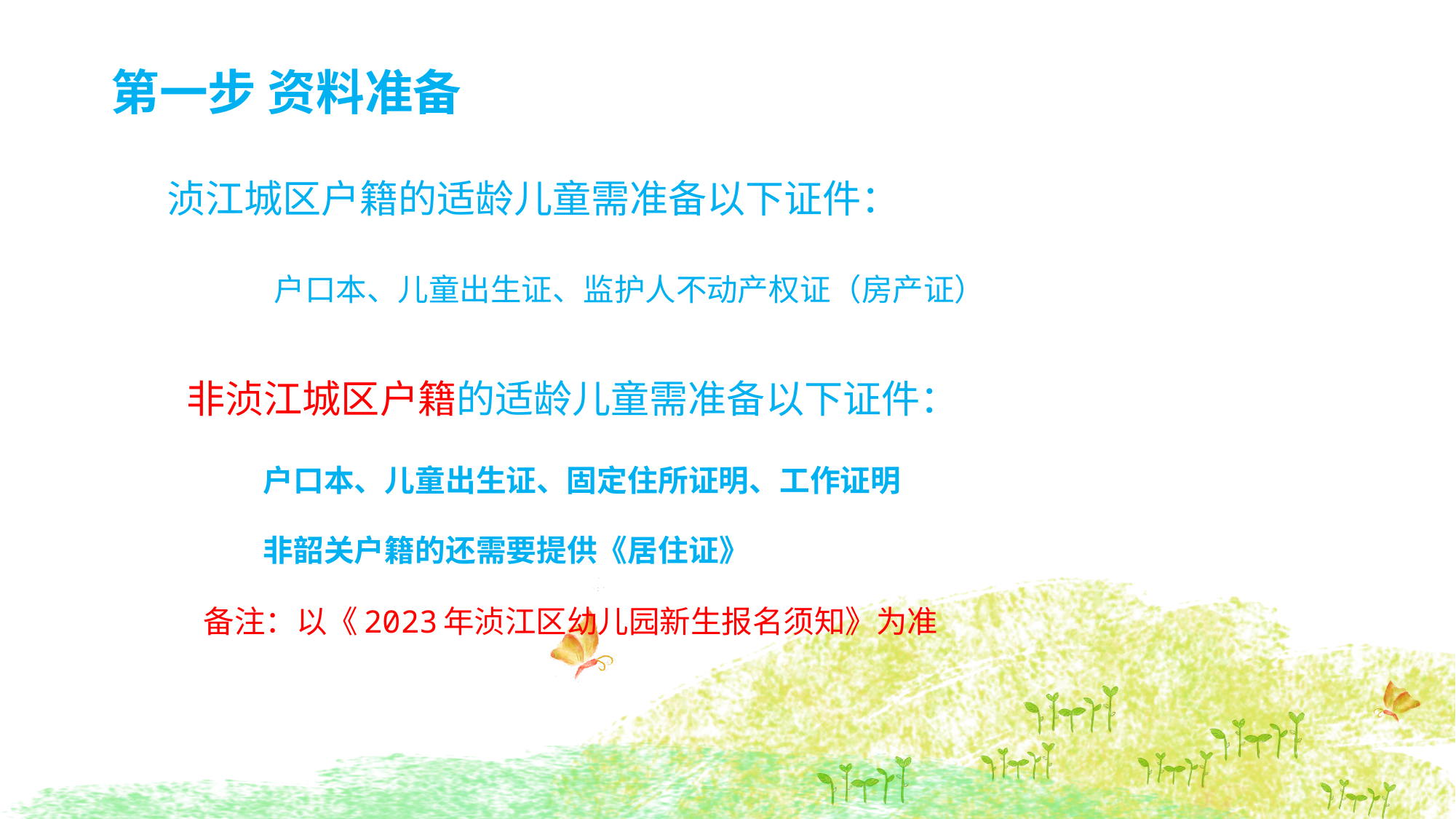

# 第一步 资料准备
  浈江城区户籍的适龄儿童需准备以下证件：

  户口本、儿童出生证、监护人不动产权证（房产证）

  非浈江城区户籍的适龄儿童需准备以下证件：

户口本、儿童出生证、固定住所证明、工作证明
非韶关户籍的还需要提供《居住证》

  备注：以《2023年浈江区幼儿园新生报名须知》为准